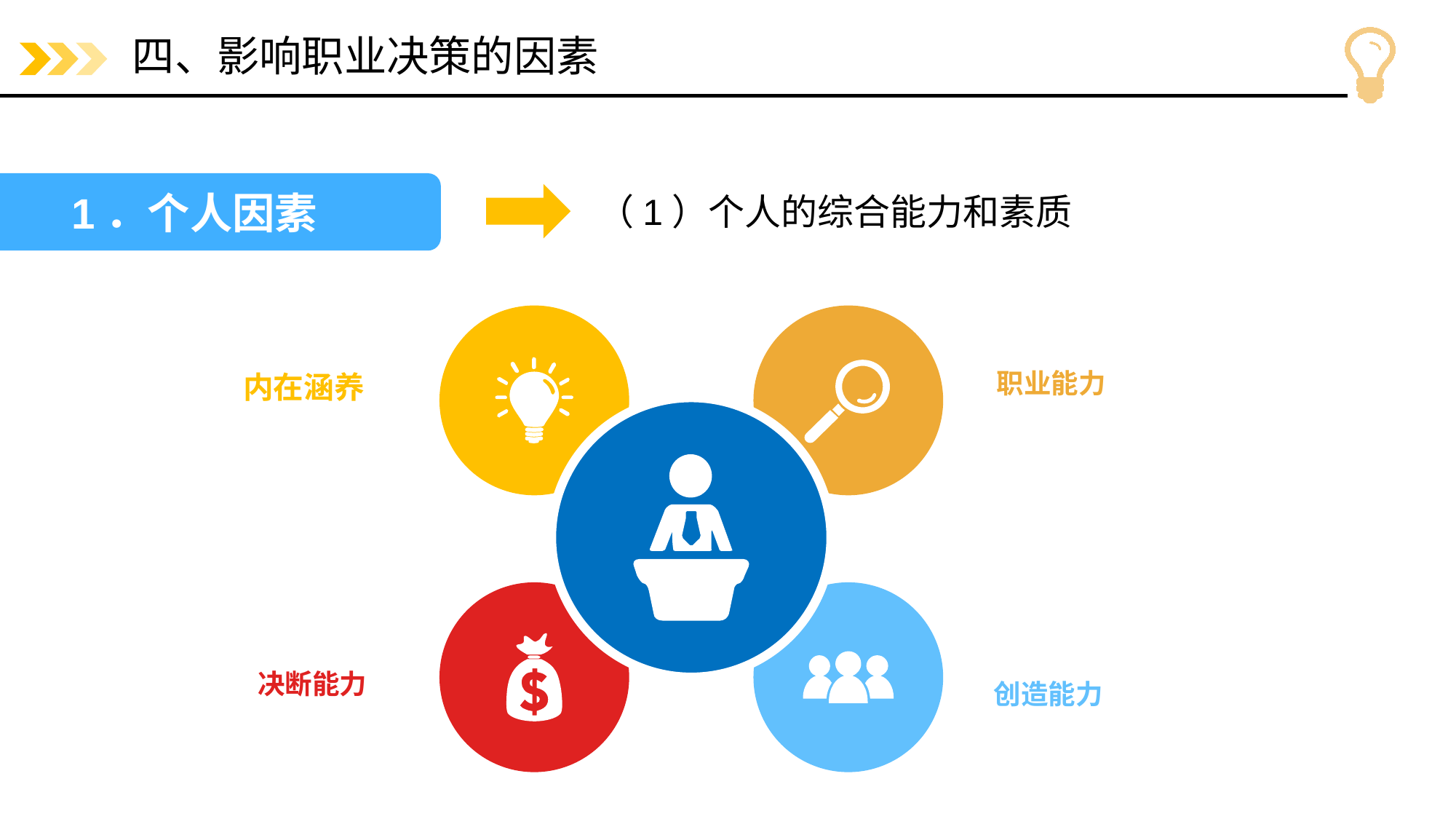

9
# 四、影响职业决策的因素
（1）个人的综合能力和素质
1．个人因素

职业能力
内在涵养

决断能力
创造能力